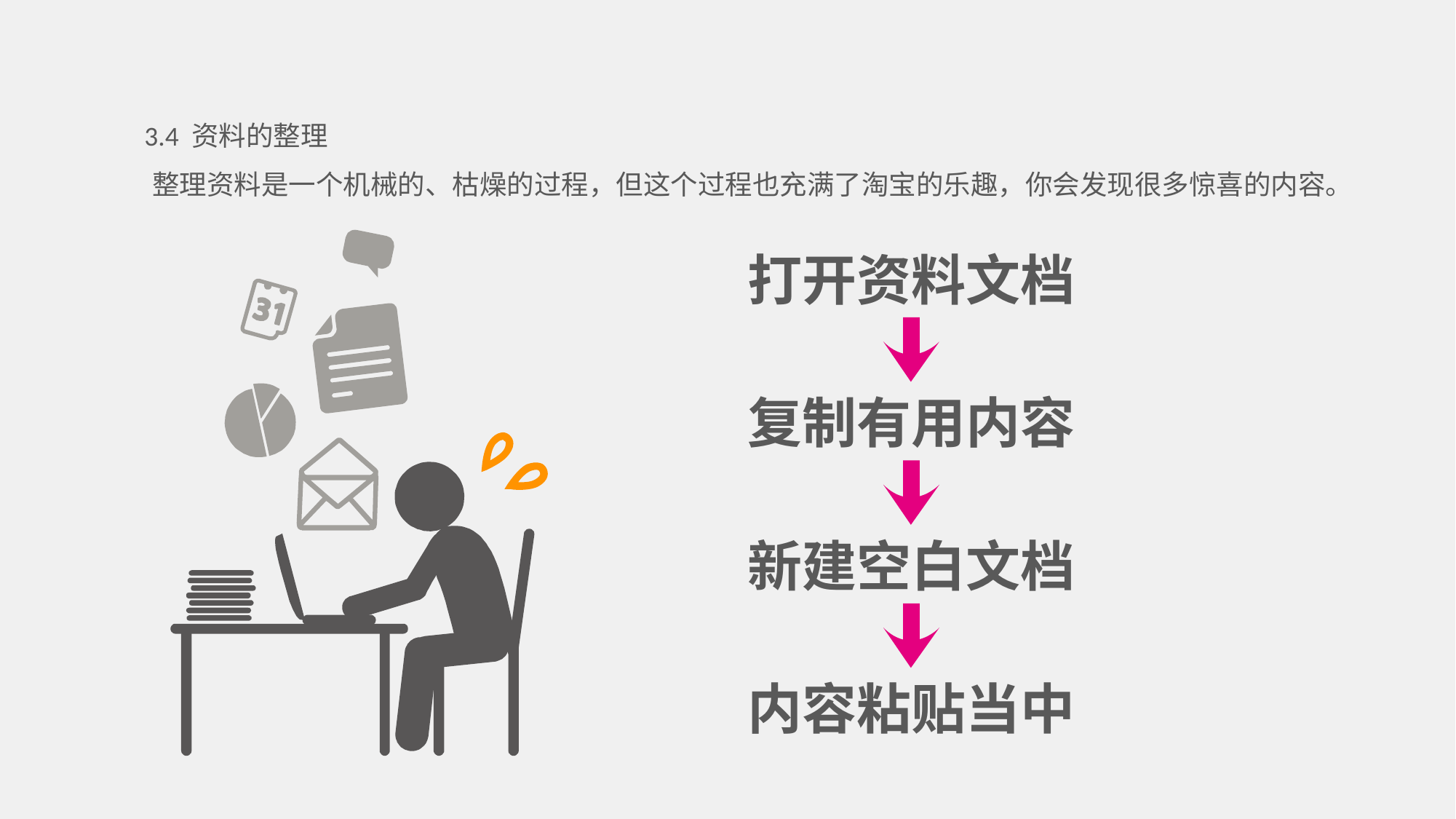

3.4 资料的整理
整理资料是一个机械的、枯燥的过程，但这个过程也充满了淘宝的乐趣，你会发现很多惊喜的内容。

打开资料文档

复制有用内容

新建空白文档

内容粘贴当中